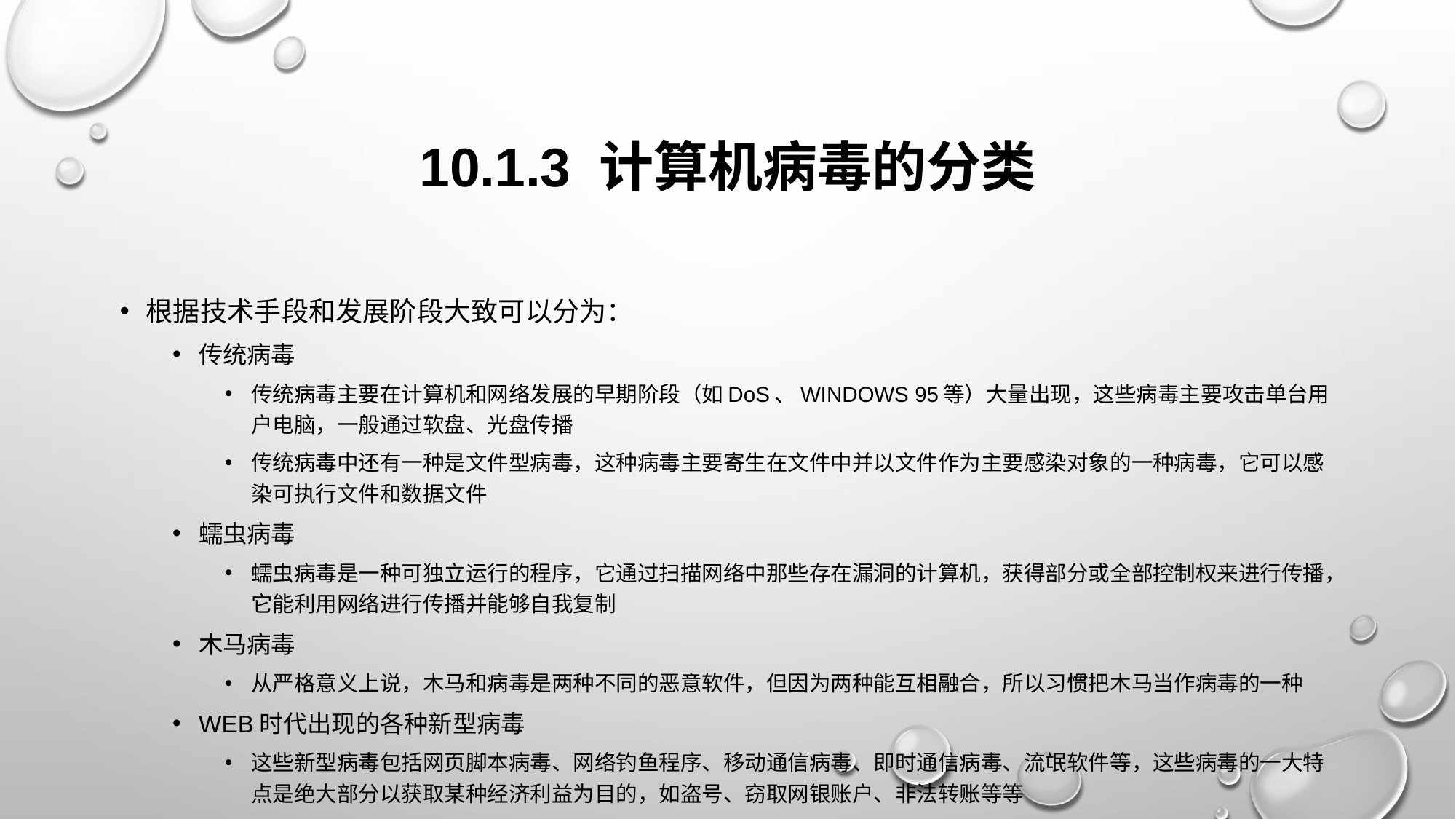

# 10.1.3 计算机病毒的分类
根据技术手段和发展阶段大致可以分为：
传统病毒
传统病毒主要在计算机和网络发展的早期阶段（如DoS、Windows 95等）大量出现，这些病毒主要攻击单台用户电脑，一般通过软盘、光盘传播
传统病毒中还有一种是文件型病毒，这种病毒主要寄生在文件中并以文件作为主要感染对象的一种病毒，它可以感染可执行文件和数据文件
蠕虫病毒
蠕虫病毒是一种可独立运行的程序，它通过扫描网络中那些存在漏洞的计算机，获得部分或全部控制权来进行传播，它能利用网络进行传播并能够自我复制
木马病毒
从严格意义上说，木马和病毒是两种不同的恶意软件，但因为两种能互相融合，所以习惯把木马当作病毒的一种
Web时代出现的各种新型病毒
这些新型病毒包括网页脚本病毒、网络钓鱼程序、移动通信病毒、即时通信病毒、流氓软件等，这些病毒的一大特点是绝大部分以获取某种经济利益为目的，如盗号、窃取网银账户、非法转账等等